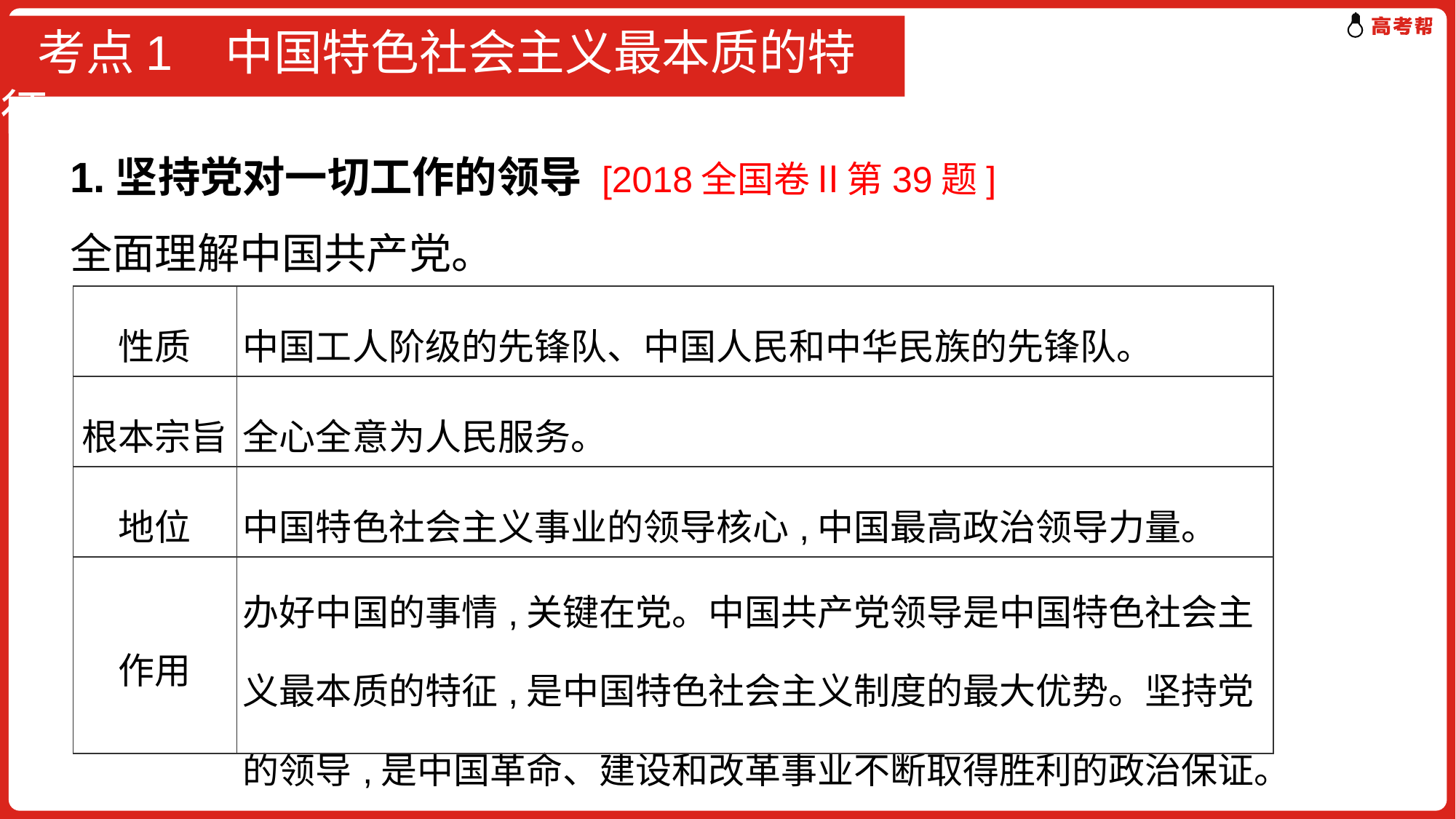

# 考点1   中国特色社会主义最本质的特征
1.坚持党对一切工作的领导 [2018全国卷Ⅱ第39题]
全面理解中国共产党。
| 性质 | 中国工人阶级的先锋队、中国人民和中华民族的先锋队。 |
| --- | --- |
| 根本宗旨 | 全心全意为人民服务。 |
| 地位 | 中国特色社会主义事业的领导核心,中国最高政治领导力量。 |
| 作用 | 办好中国的事情,关键在党。中国共产党领导是中国特色社会主义最本质的特征,是中国特色社会主义制度的最大优势。坚持党的领导,是中国革命、建设和改革事业不断取得胜利的政治保证。 |